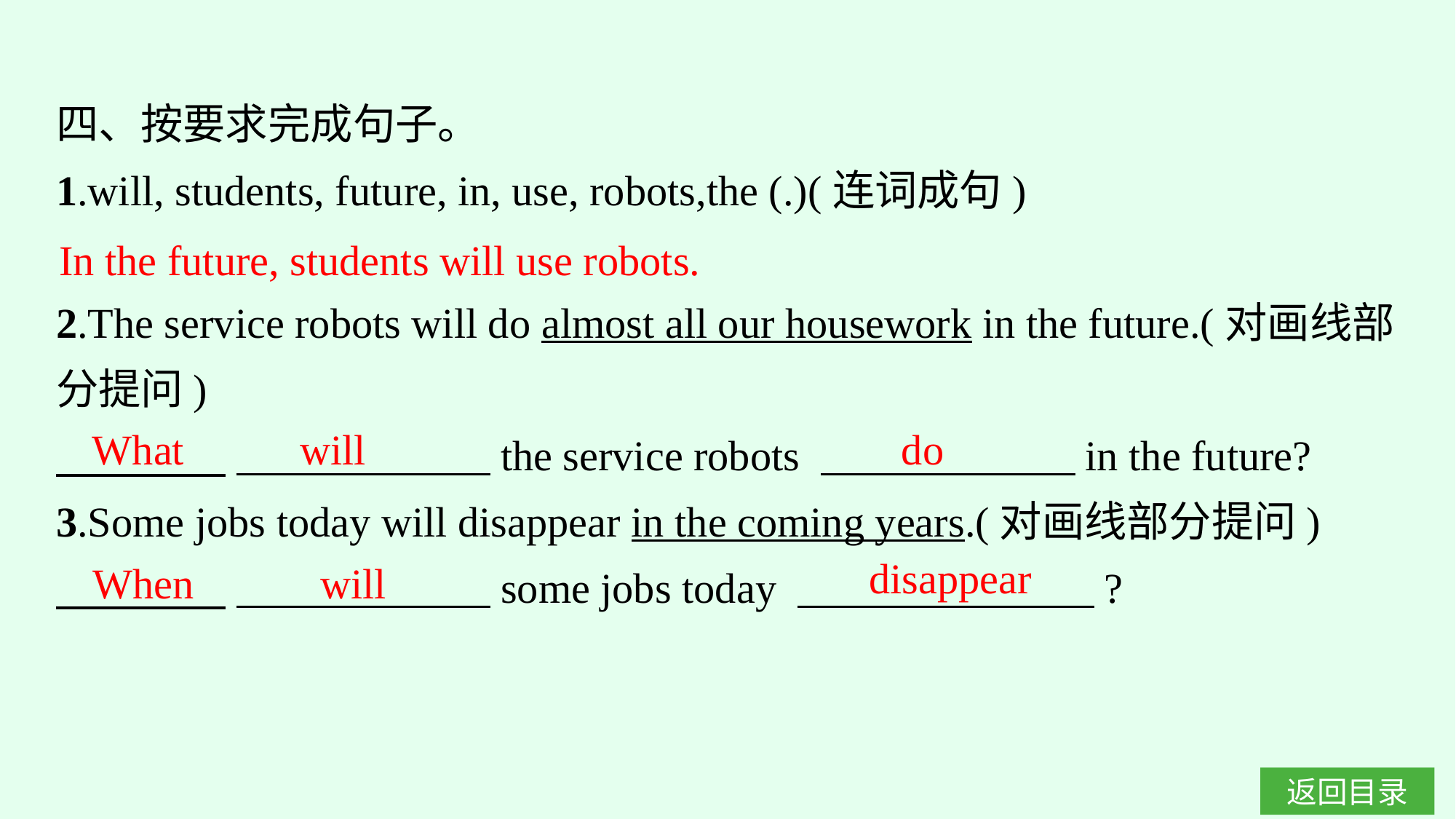

四、按要求完成句子。
1.will, students, future, in, use, robots,the (.)(连词成句)

2.The service robots will do almost all our housework in the future.(对画线部分提问)
　　　　 　　　　　　the service robots 　　　　　　in the future?
3.Some jobs today will disappear in the coming years.(对画线部分提问)
　　　　 　　　　　　some jobs today 　　　　　　　?
In the future, students will use robots.
do
What           will
disappear
When            will